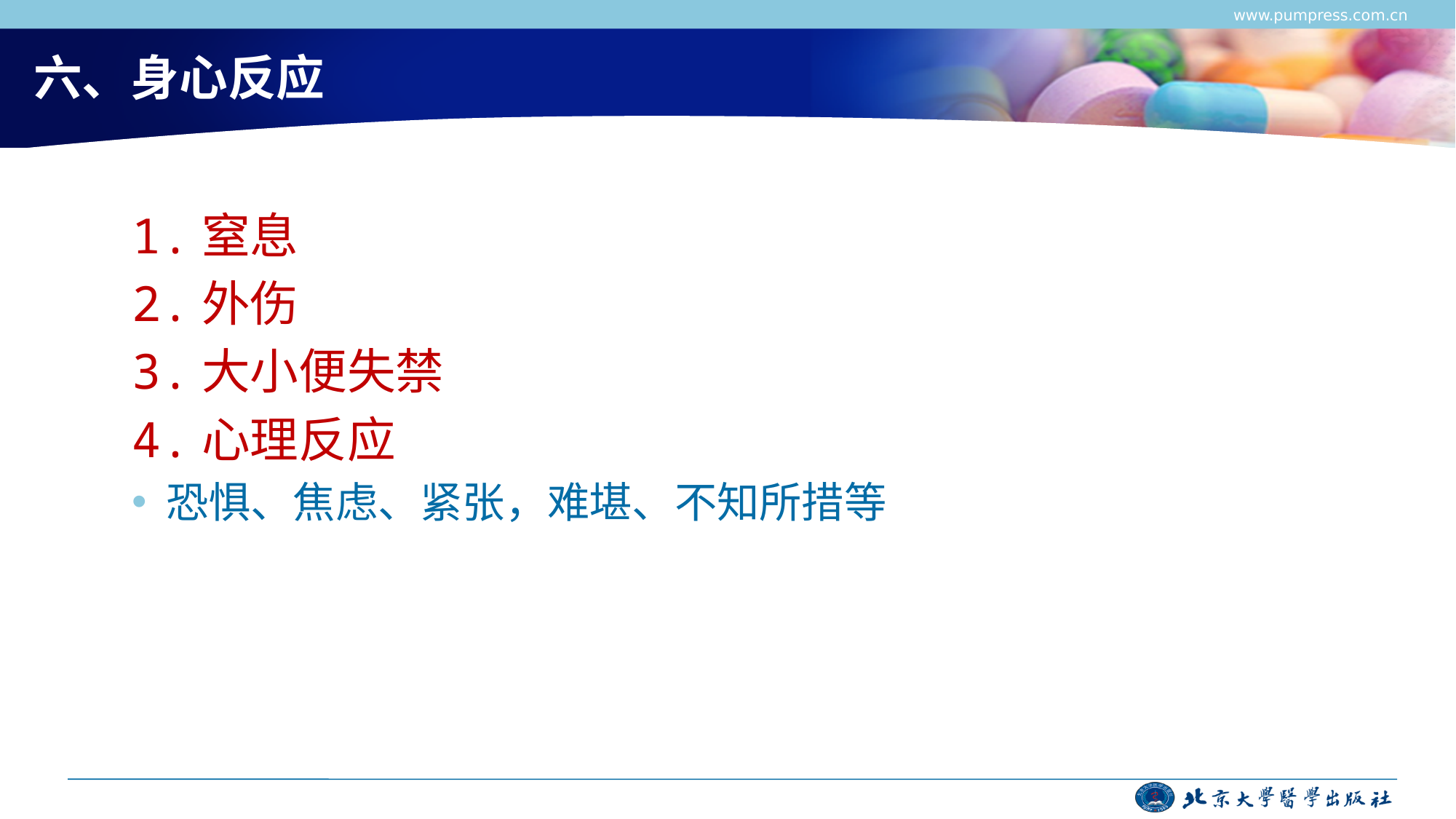

www.pumpress.com.cn
# 六、身心反应
1.窒息
2.外伤
3.大小便失禁
4.心理反应
恐惧、焦虑、紧张，难堪、不知所措等